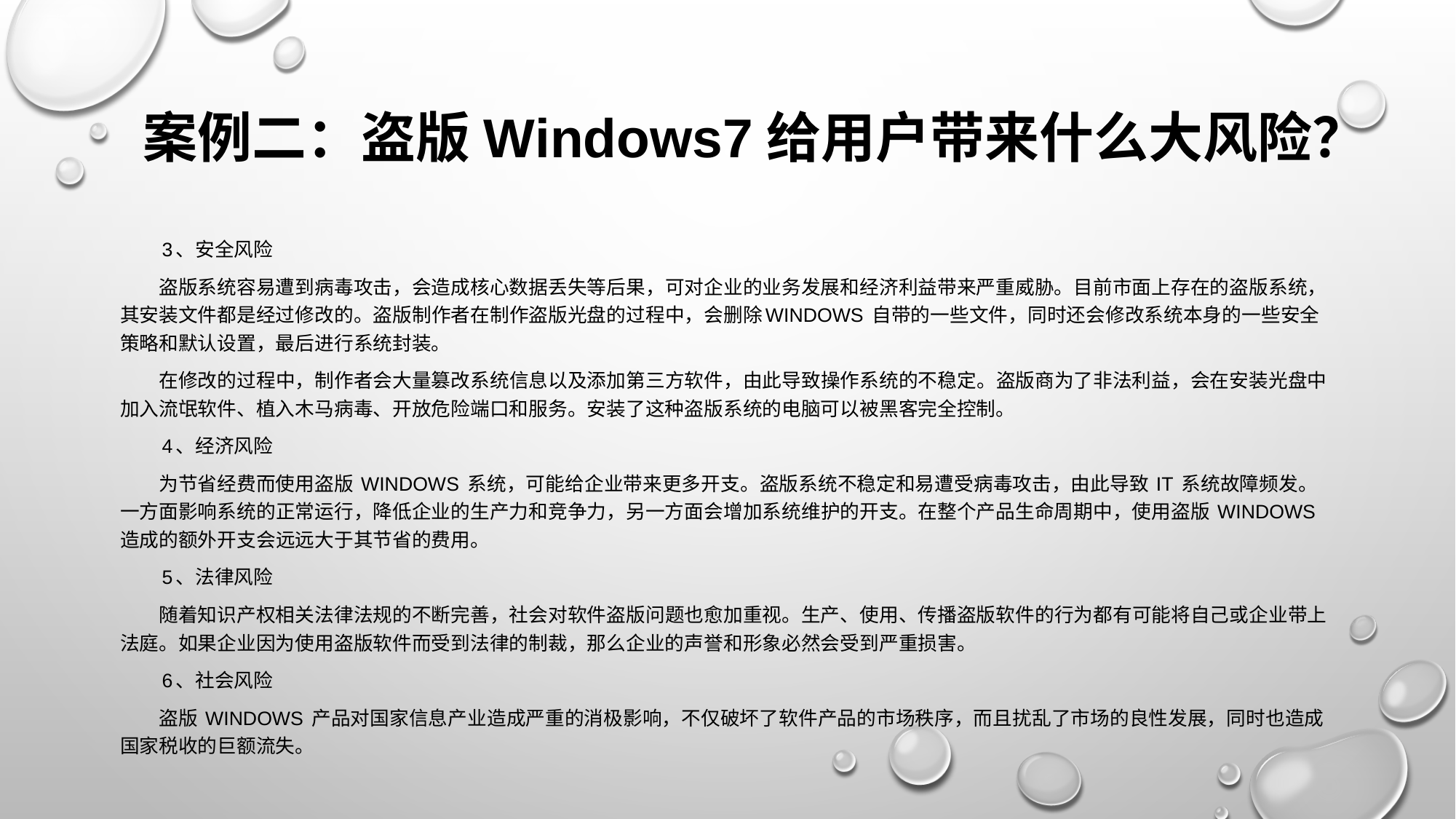

# 案例二：盗版Windows7给用户带来什么大风险？
　　3、安全风险
　　盗版系统容易遭到病毒攻击，会造成核心数据丢失等后果，可对企业的业务发展和经济利益带来严重威胁。目前市面上存在的盗版系统，其安装文件都是经过修改的。盗版制作者在制作盗版光盘的过程中，会删除Windows 自带的一些文件，同时还会修改系统本身的一些安全策略和默认设置，最后进行系统封装。
　　在修改的过程中，制作者会大量篡改系统信息以及添加第三方软件，由此导致操作系统的不稳定。盗版商为了非法利益，会在安装光盘中加入流氓软件、植入木马病毒、开放危险端口和服务。安装了这种盗版系统的电脑可以被黑客完全控制。
　　4、经济风险
　　为节省经费而使用盗版 Windows 系统，可能给企业带来更多开支。盗版系统不稳定和易遭受病毒攻击，由此导致 IT 系统故障频发。一方面影响系统的正常运行，降低企业的生产力和竞争力，另一方面会增加系统维护的开支。在整个产品生命周期中，使用盗版 Windows 造成的额外开支会远远大于其节省的费用。
　　5、法律风险
　　随着知识产权相关法律法规的不断完善，社会对软件盗版问题也愈加重视。生产、使用、传播盗版软件的行为都有可能将自己或企业带上法庭。如果企业因为使用盗版软件而受到法律的制裁，那么企业的声誉和形象必然会受到严重损害。
　　6、社会风险
　　盗版 Windows 产品对国家信息产业造成严重的消极影响，不仅破坏了软件产品的市场秩序，而且扰乱了市场的良性发展，同时也造成国家税收的巨额流失。